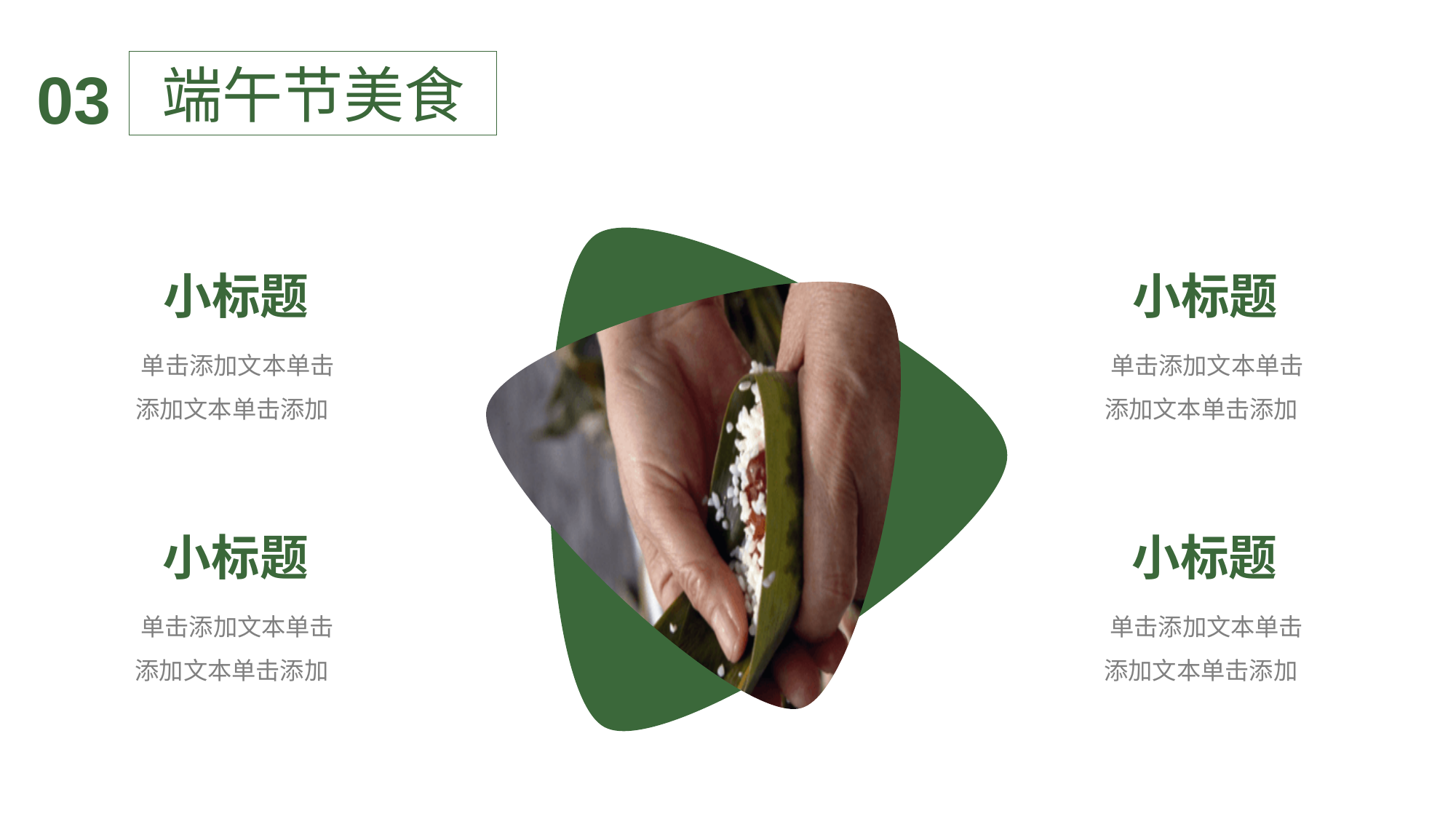

端午节美食
03

小标题
小标题

 单击添加文本单击添加文本单击添加
 单击添加文本单击添加文本单击添加
小标题
小标题
 单击添加文本单击添加文本单击添加
 单击添加文本单击添加文本单击添加